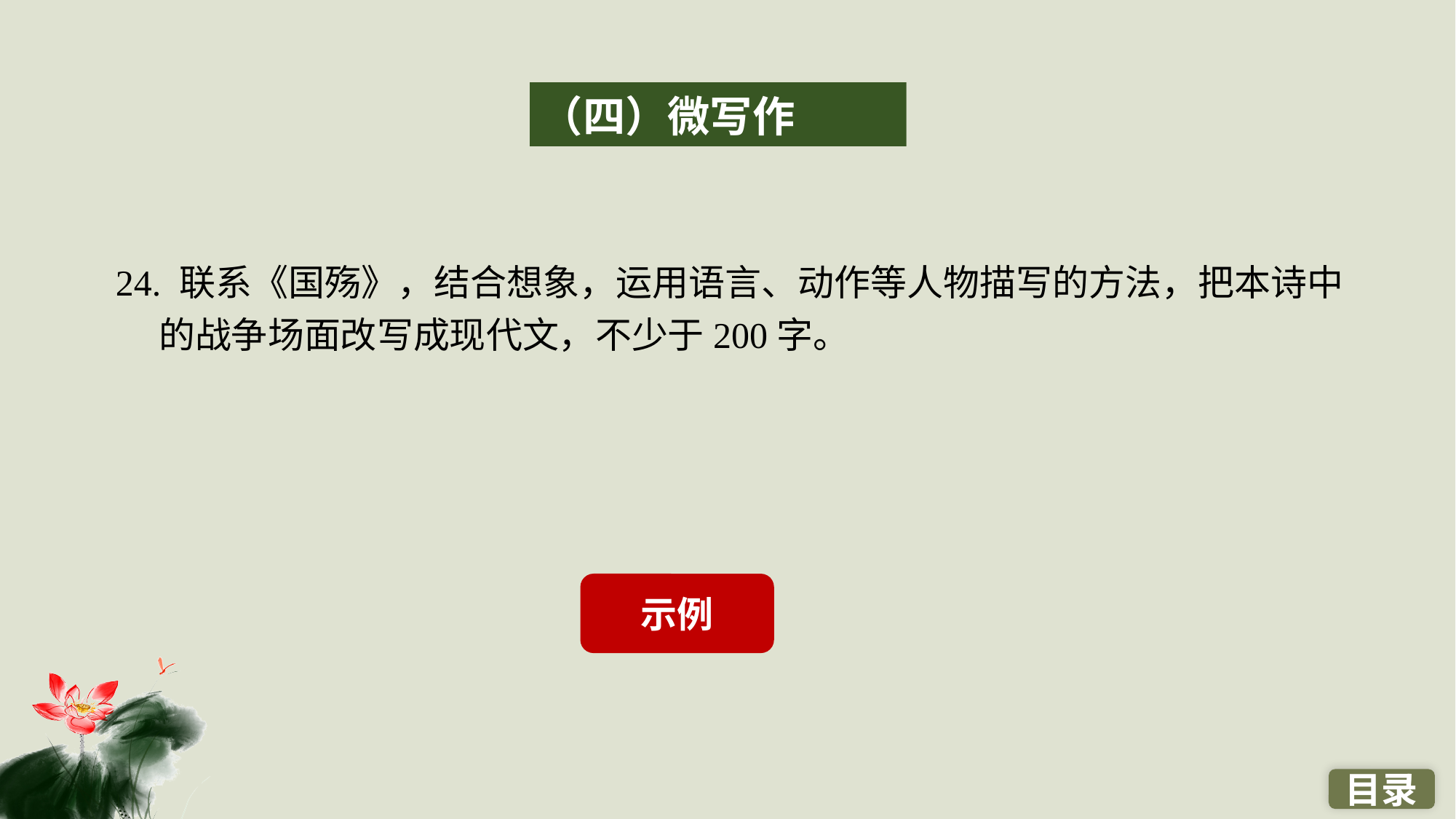

（四）微写作
24. 联系《国殇》，结合想象，运用语言、动作等人物描写的方法，把本诗中的战争场面改写成现代文，不少于200字。

示例